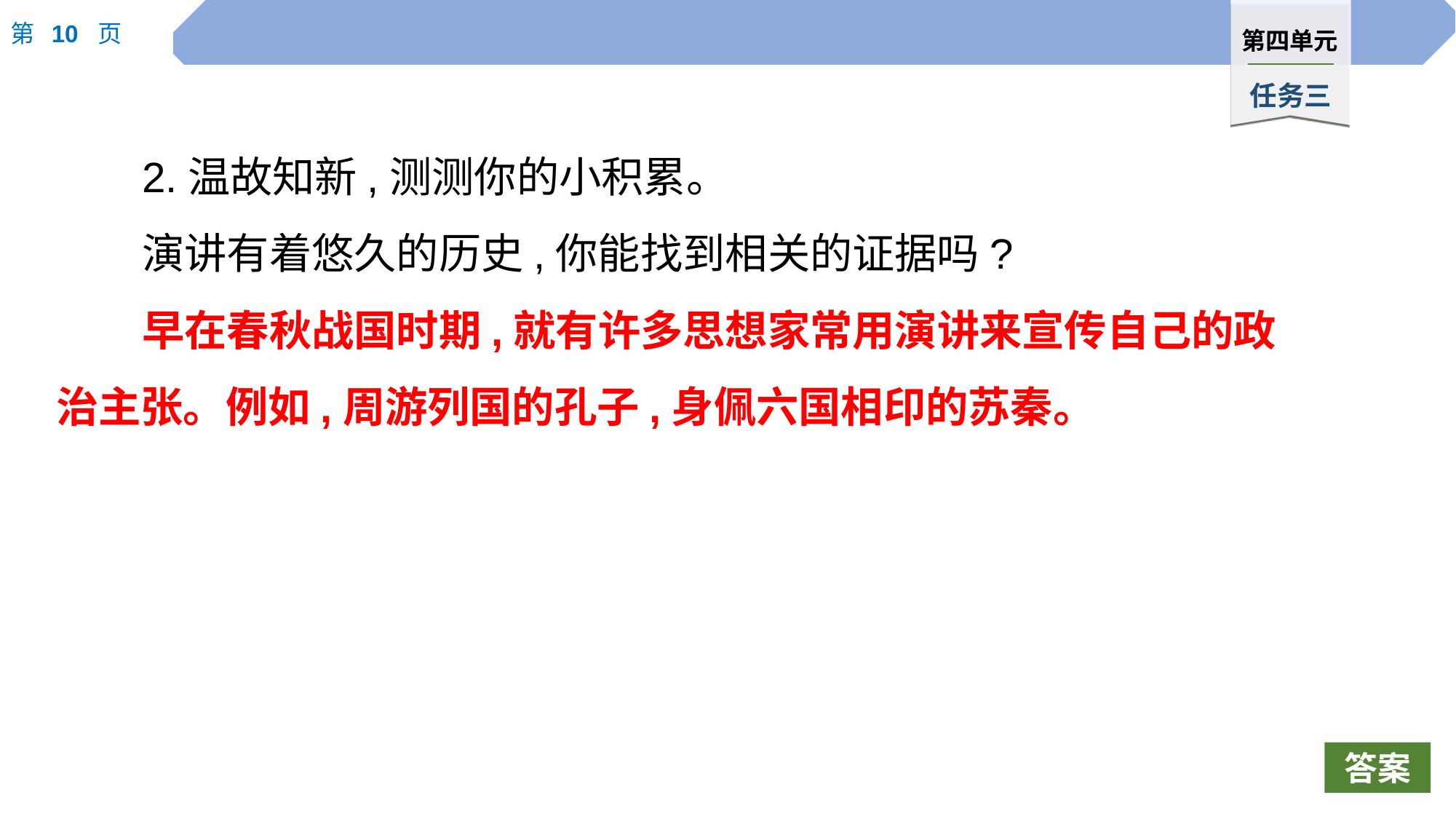

2.温故知新,测测你的小积累。
演讲有着悠久的历史,你能找到相关的证据吗?

早在春秋战国时期,就有许多思想家常用演讲来宣传自己的政治主张。例如,周游列国的孔子,身佩六国相印的苏秦。
答案